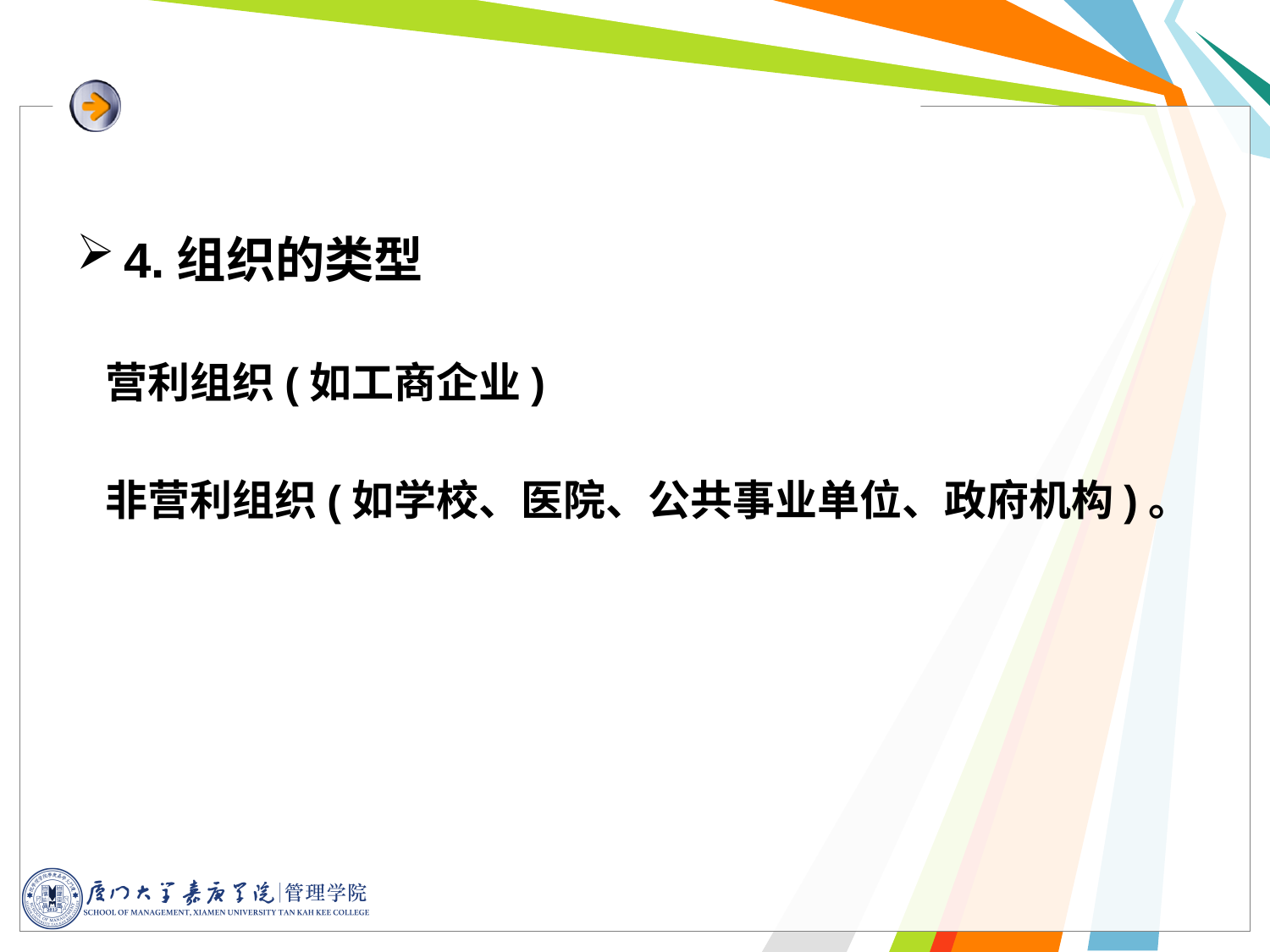

4.组织的类型

  营利组织(如工商企业)

  非营利组织(如学校、医院、公共事业单位、政府机构)。